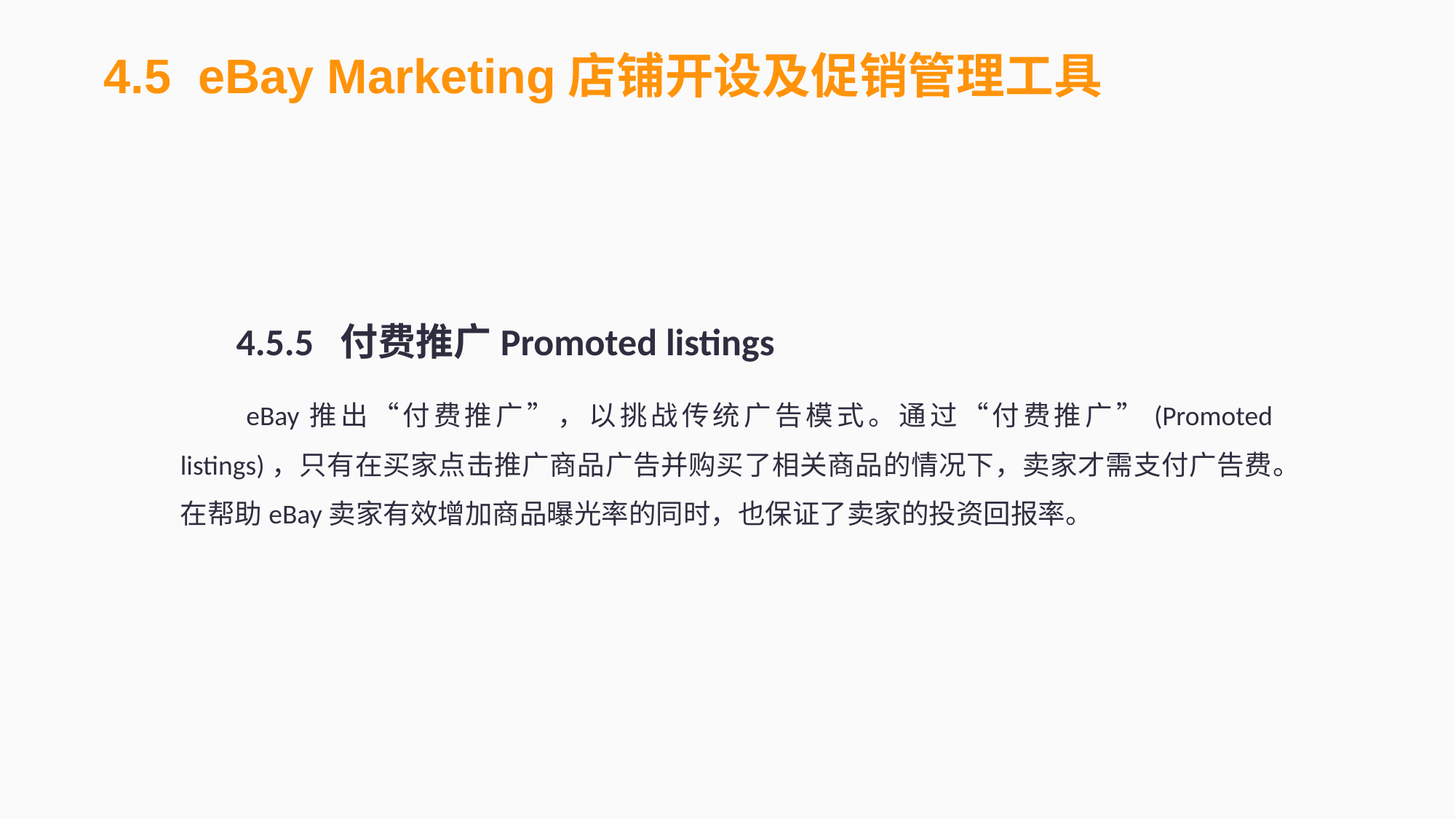

4.5  eBay Marketing店铺开设及促销管理工具
4.5.5  付费推广Promoted listings
 eBay推出“付费推广”，以挑战传统广告模式。通过“付费推广”(Promoted listings)，只有在买家点击推广商品广告并购买了相关商品的情况下，卖家才需支付广告费。在帮助eBay卖家有效增加商品曝光率的同时，也保证了卖家的投资回报率。